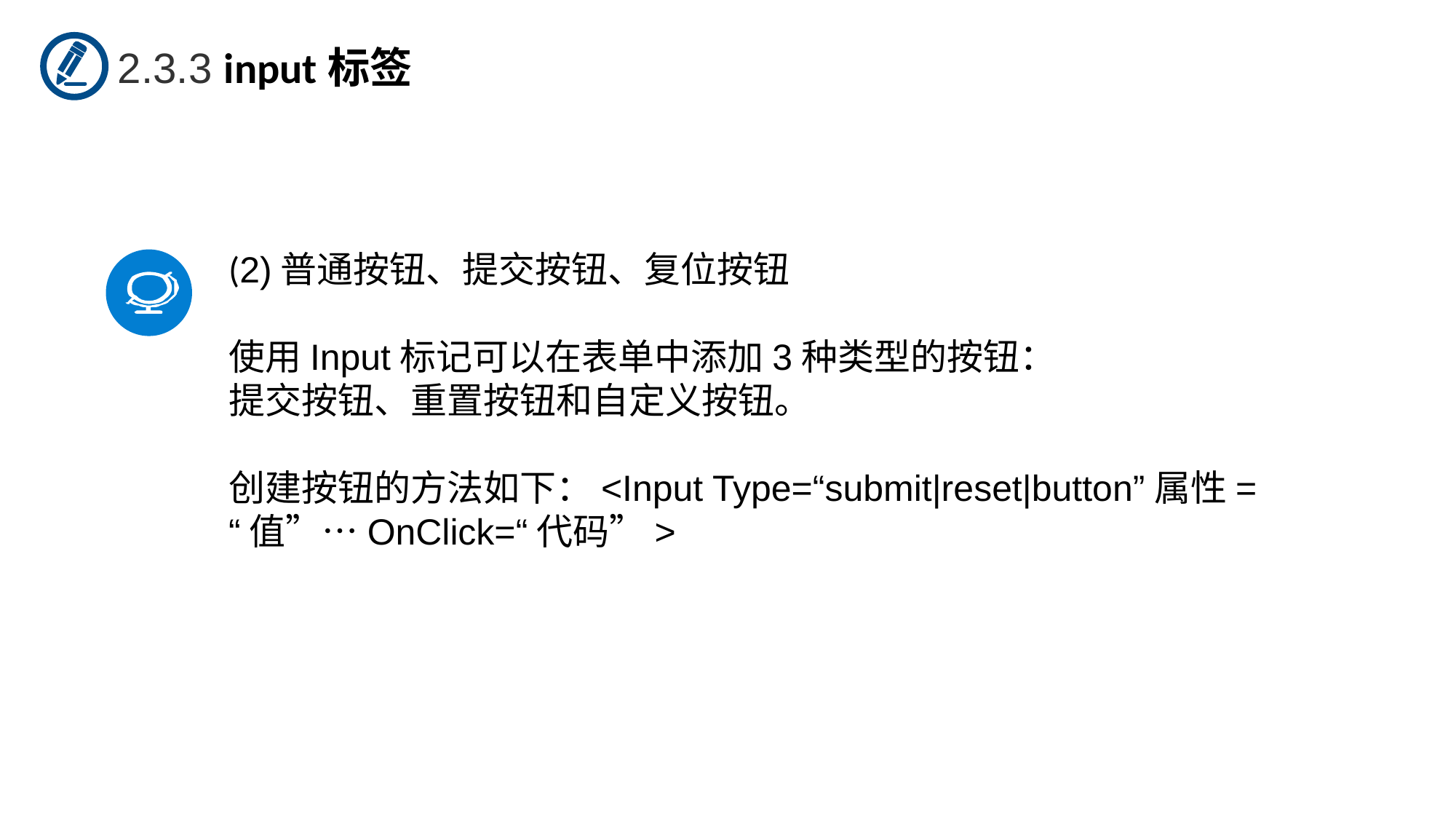

2.3.3 input标签

(2)普通按钮、提交按钮、复位按钮

使用Input标记可以在表单中添加3种类型的按钮：
提交按钮、重置按钮和自定义按钮。

创建按钮的方法如下：<Input Type=“submit|reset|button”属性=“值”…OnClick=“代码”>